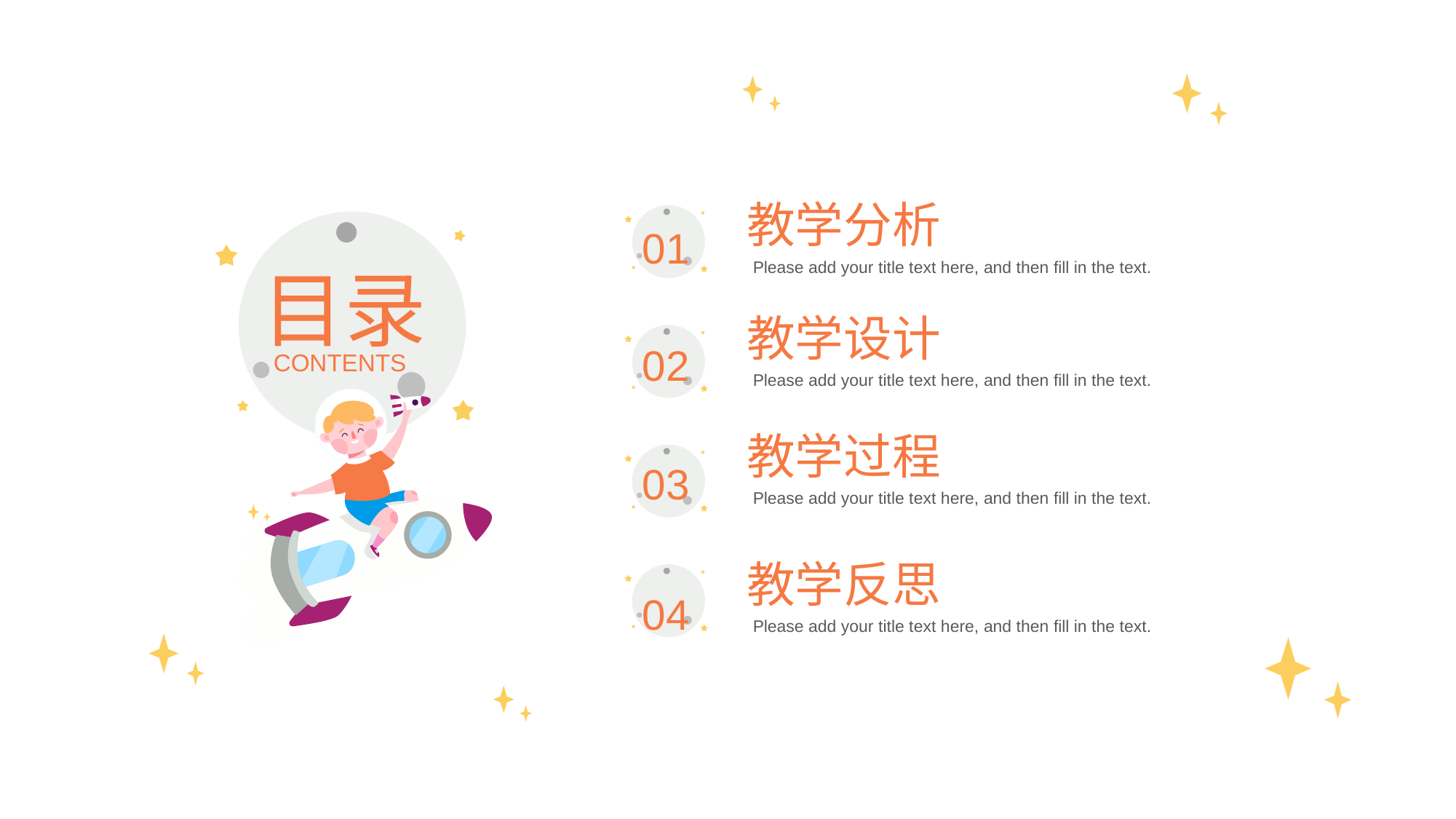

教学分析

01
Please add your title text here, and then fill in the text.
目录
教学设计

02
CONTENTS
Please add your title text here, and then fill in the text.

教学过程

03
Please add your title text here, and then fill in the text.
教学反思

04
Please add your title text here, and then fill in the text.